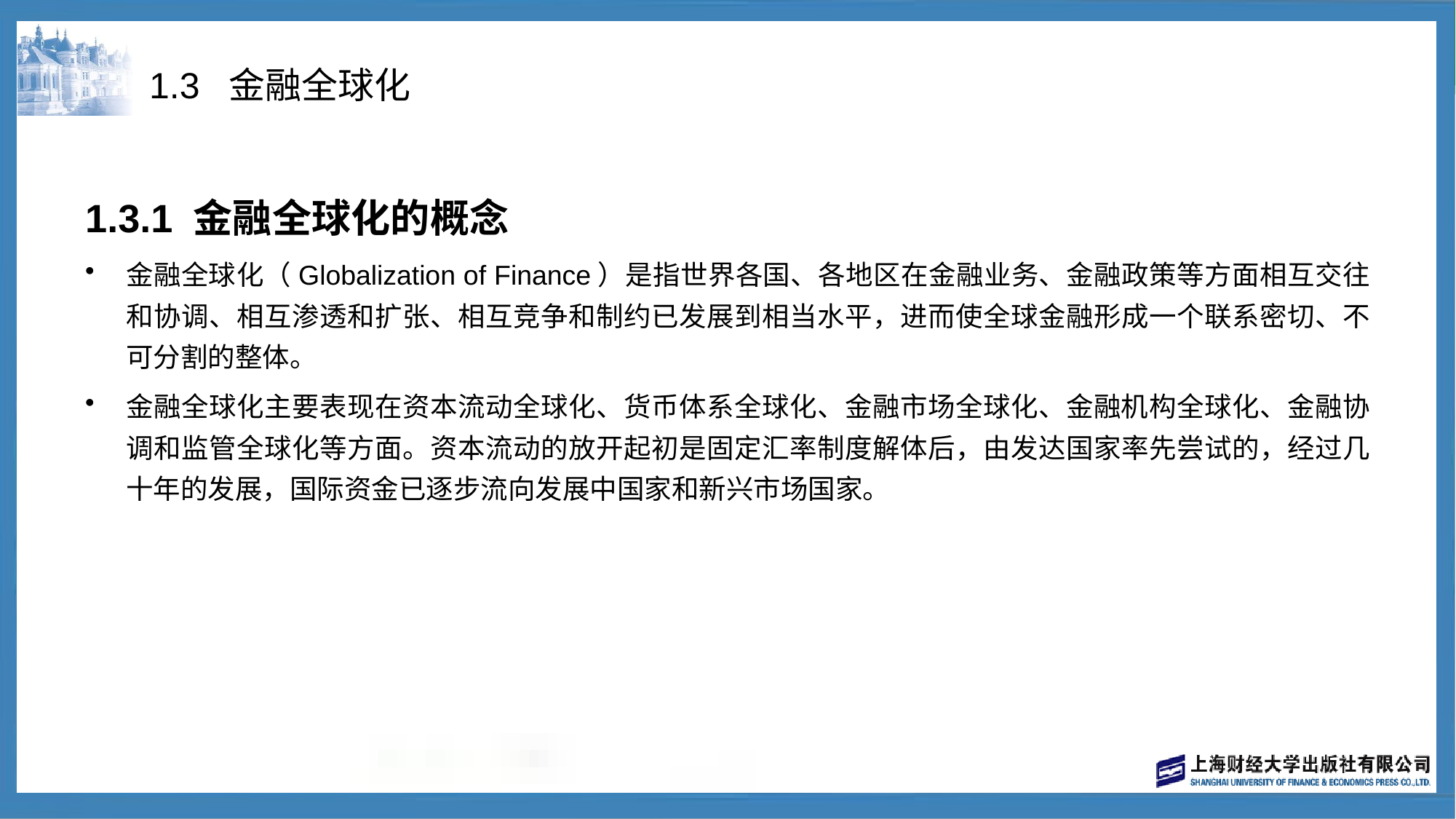

# 1.3  金融全球化
1.3.1 金融全球化的概念
金融全球化（Globalization of Finance）是指世界各国、各地区在金融业务、金融政策等方面相互交往和协调、相互渗透和扩张、相互竞争和制约已发展到相当水平，进而使全球金融形成一个联系密切、不可分割的整体。
金融全球化主要表现在资本流动全球化、货币体系全球化、金融市场全球化、金融机构全球化、金融协调和监管全球化等方面。资本流动的放开起初是固定汇率制度解体后，由发达国家率先尝试的，经过几十年的发展，国际资金已逐步流向发展中国家和新兴市场国家。